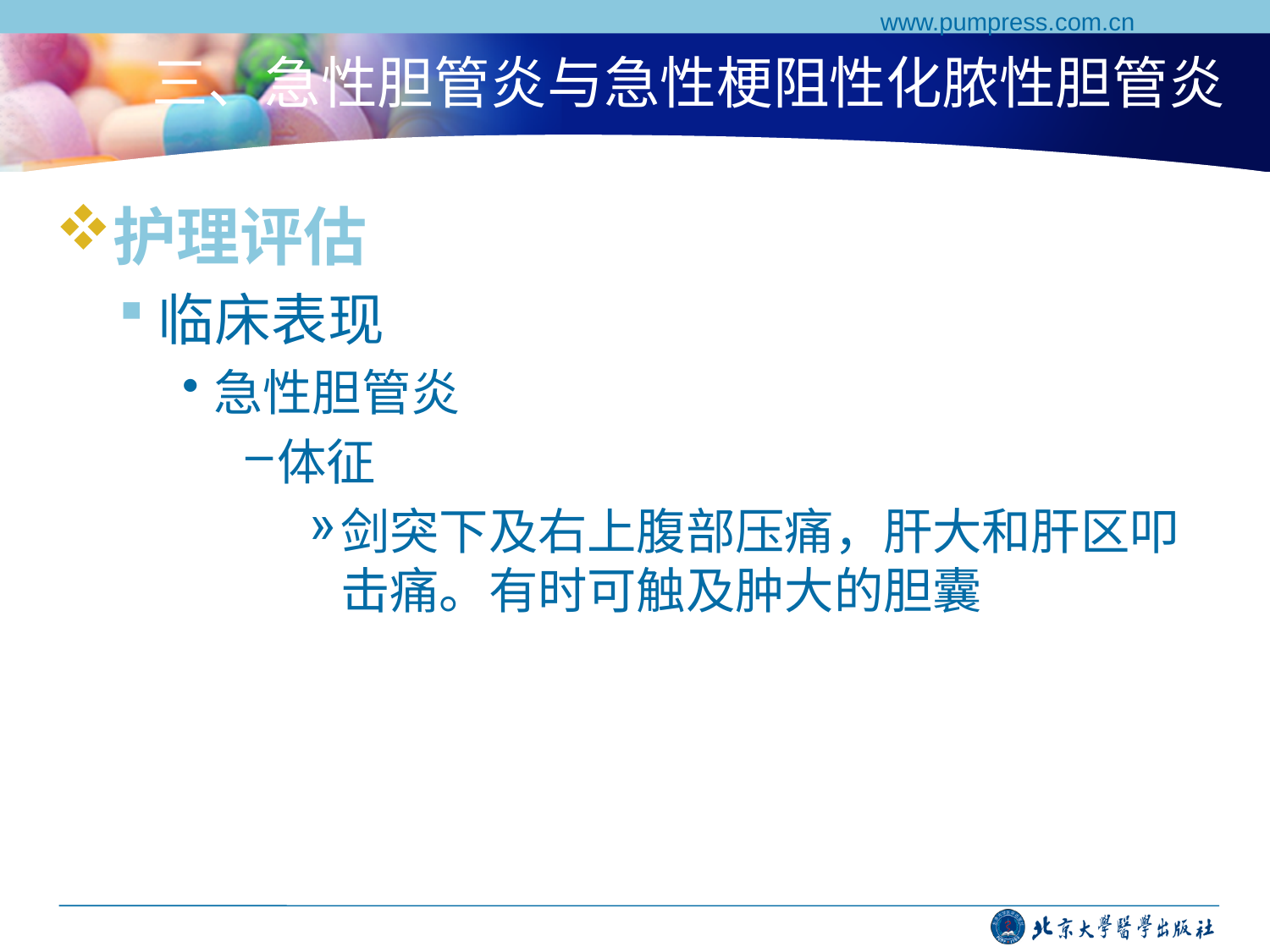

www.pumpress.com.cn
# 三、急性胆管炎与急性梗阻性化脓性胆管炎
护理评估
临床表现
急性胆管炎
体征
剑突下及右上腹部压痛，肝大和肝区叩击痛。有时可触及肿大的胆囊